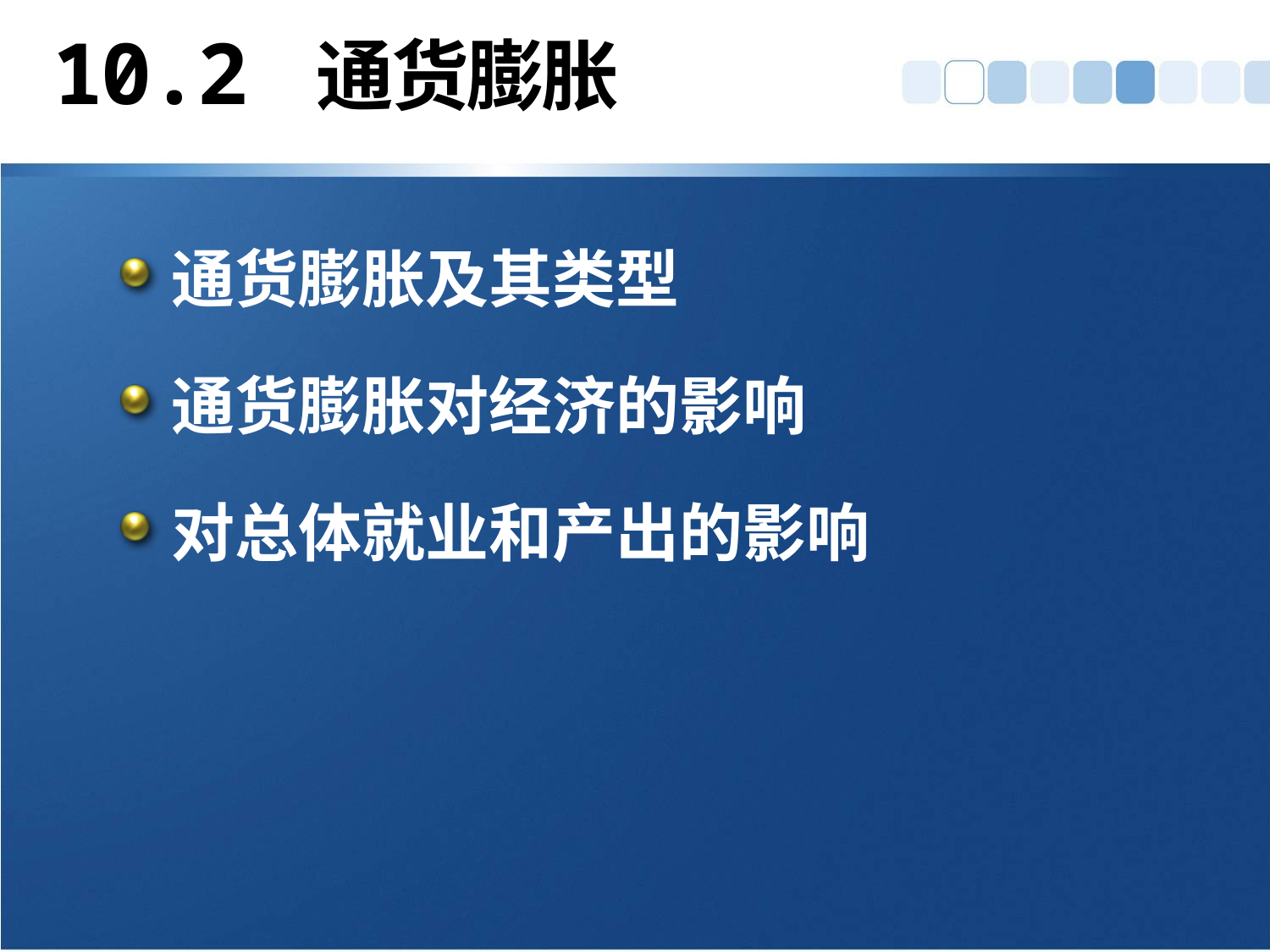

# 10.2 通货膨胀
通货膨胀及其类型
通货膨胀对经济的影响
对总体就业和产出的影响